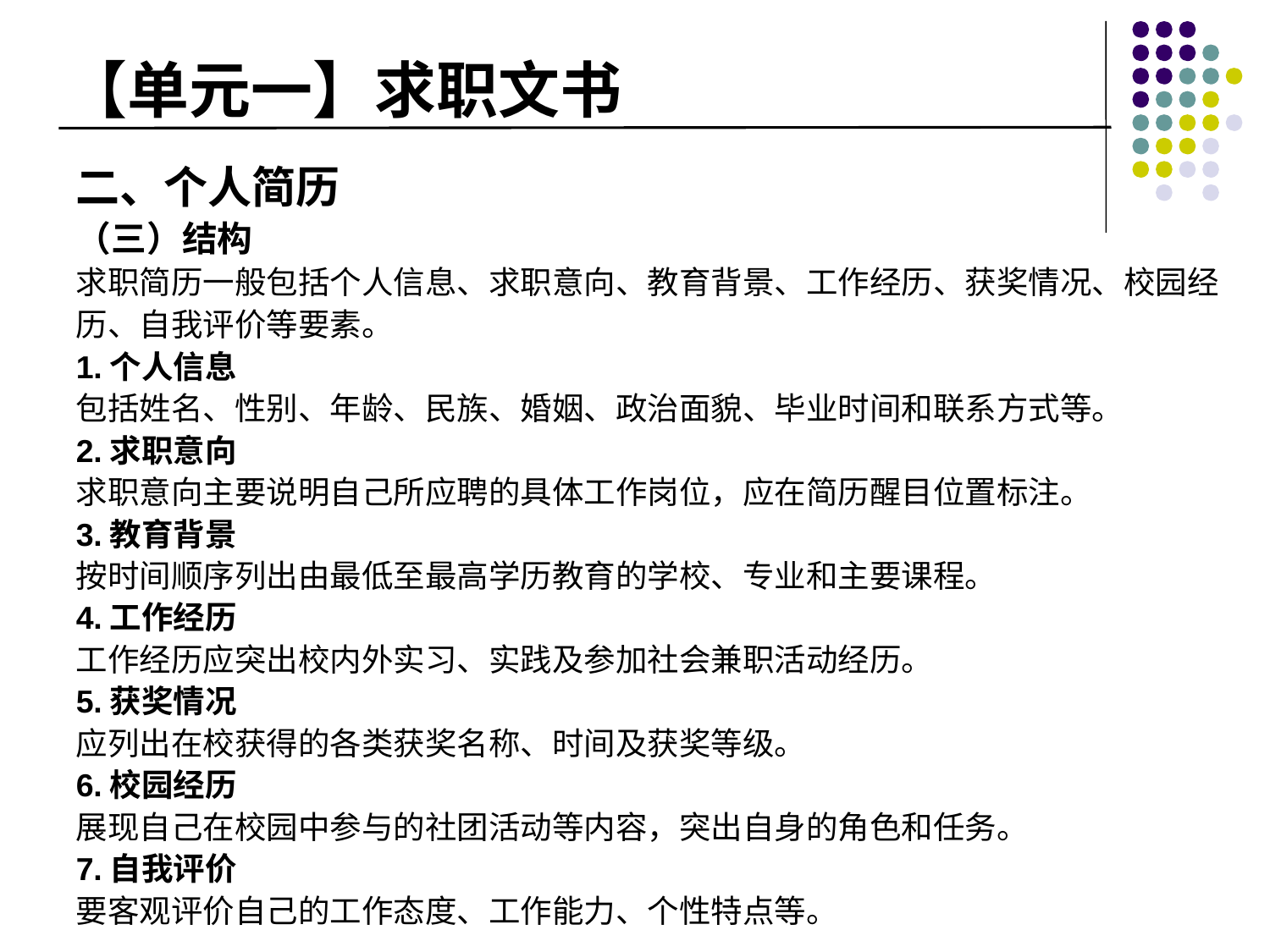

# 【单元一】求职文书
二、个人简历
（三）结构
求职简历一般包括个人信息、求职意向、教育背景、工作经历、获奖情况、校园经历、自我评价等要素。
1.个人信息
包括姓名、性别、年龄、民族、婚姻、政治面貌、毕业时间和联系方式等。
2.求职意向
求职意向主要说明自己所应聘的具体工作岗位，应在简历醒目位置标注。
3.教育背景
按时间顺序列出由最低至最高学历教育的学校、专业和主要课程。
4.工作经历
工作经历应突出校内外实习、实践及参加社会兼职活动经历。
5.获奖情况
应列出在校获得的各类获奖名称、时间及获奖等级。
6.校园经历
展现自己在校园中参与的社团活动等内容，突出自身的角色和任务。
7.自我评价
要客观评价自己的工作态度、工作能力、个性特点等。